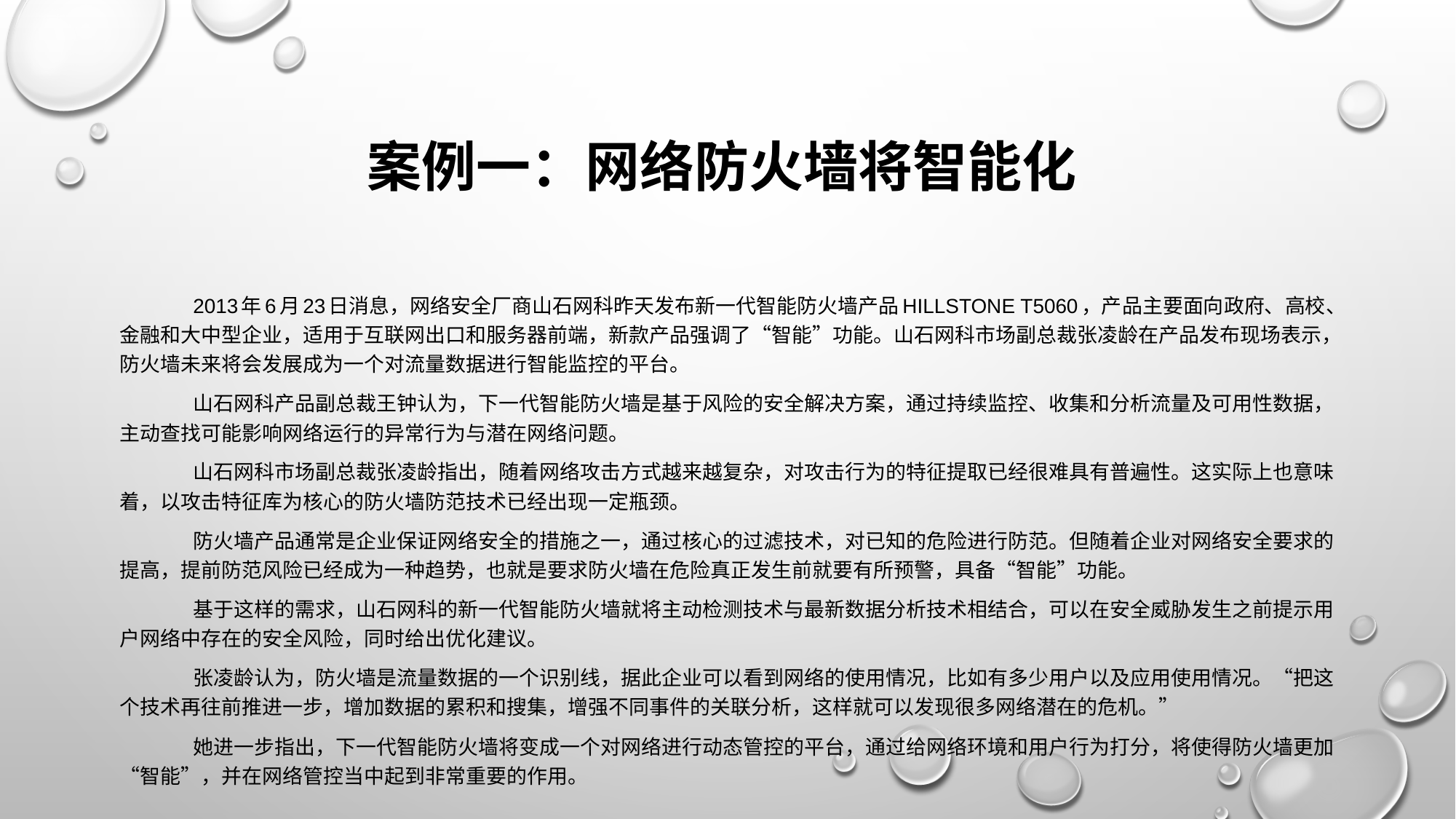

# 案例一：网络防火墙将智能化
	2013年6月23日消息，网络安全厂商山石网科昨天发布新一代智能防火墙产品Hillstone T5060，产品主要面向政府、高校、金融和大中型企业，适用于互联网出口和服务器前端，新款产品强调了“智能”功能。山石网科市场副总裁张凌龄在产品发布现场表示，防火墙未来将会发展成为一个对流量数据进行智能监控的平台。
	山石网科产品副总裁王钟认为，下一代智能防火墙是基于风险的安全解决方案，通过持续监控、收集和分析流量及可用性数据，主动查找可能影响网络运行的异常行为与潜在网络问题。
	山石网科市场副总裁张凌龄指出，随着网络攻击方式越来越复杂，对攻击行为的特征提取已经很难具有普遍性。这实际上也意味着，以攻击特征库为核心的防火墙防范技术已经出现一定瓶颈。
	防火墙产品通常是企业保证网络安全的措施之一，通过核心的过滤技术，对已知的危险进行防范。但随着企业对网络安全要求的提高，提前防范风险已经成为一种趋势，也就是要求防火墙在危险真正发生前就要有所预警，具备“智能”功能。
	基于这样的需求，山石网科的新一代智能防火墙就将主动检测技术与最新数据分析技术相结合，可以在安全威胁发生之前提示用户网络中存在的安全风险，同时给出优化建议。
	张凌龄认为，防火墙是流量数据的一个识别线，据此企业可以看到网络的使用情况，比如有多少用户以及应用使用情况。“把这个技术再往前推进一步，增加数据的累积和搜集，增强不同事件的关联分析，这样就可以发现很多网络潜在的危机。”
	她进一步指出，下一代智能防火墙将变成一个对网络进行动态管控的平台，通过给网络环境和用户行为打分，将使得防火墙更加“智能”，并在网络管控当中起到非常重要的作用。